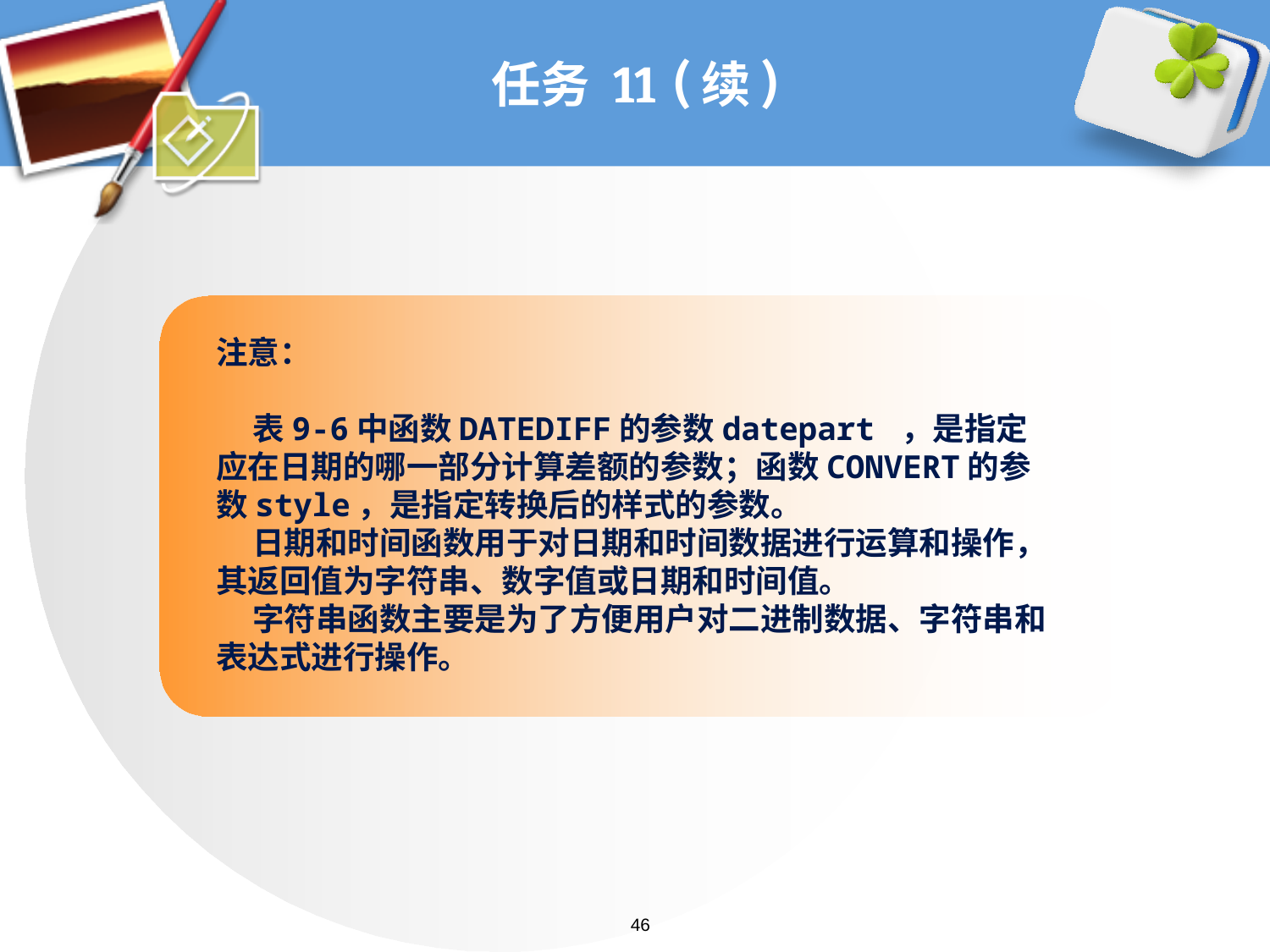

# 任务 11  (续)

注意：

    表9-6中函数DATEDIFF的参数datepart ，是指定应在日期的哪一部分计算差额的参数；函数CONVERT的参数style，是指定转换后的样式的参数。
    日期和时间函数用于对日期和时间数据进行运算和操作，其返回值为字符串、数字值或日期和时间值。
    字符串函数主要是为了方便用户对二进制数据、字符串和表达式进行操作。
46